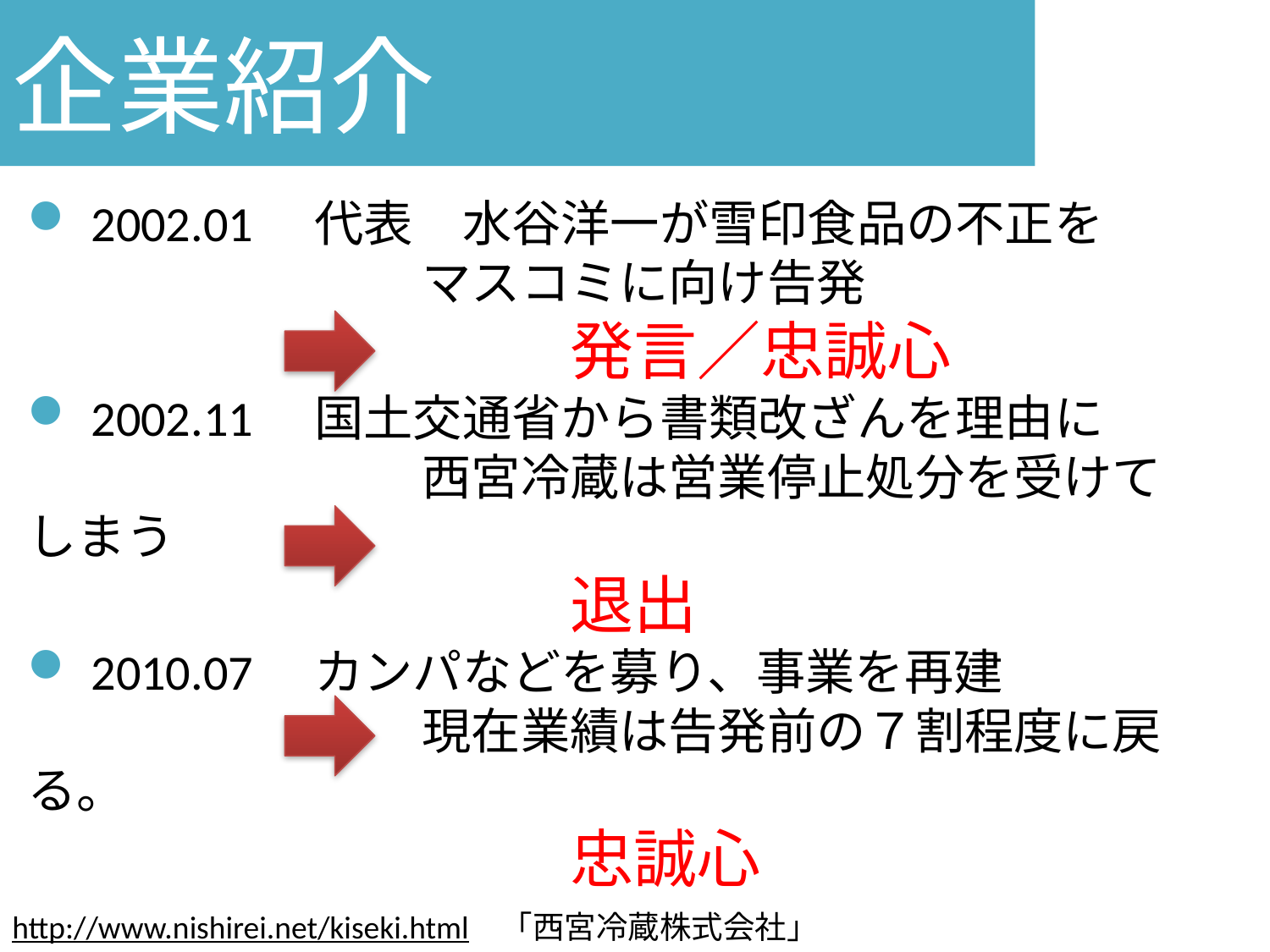

企業紹介
2002.01　代表　水谷洋一が雪印食品の不正を
　　　　　　　　マスコミに向け告発
　　　　　　　　　　　発言／忠誠心
2002.11　国土交通省から書類改ざんを理由に
　　　　　　　　西宮冷蔵は営業停止処分を受けてしまう
　　　　　　　　　　　退出
2010.07　カンパなどを募り、事業を再建
　　　　　　　　現在業績は告発前の７割程度に戻る。
　　　　　　　　　　　忠誠心

http://www.nishirei.net/kiseki.html　「西宮冷蔵株式会社」